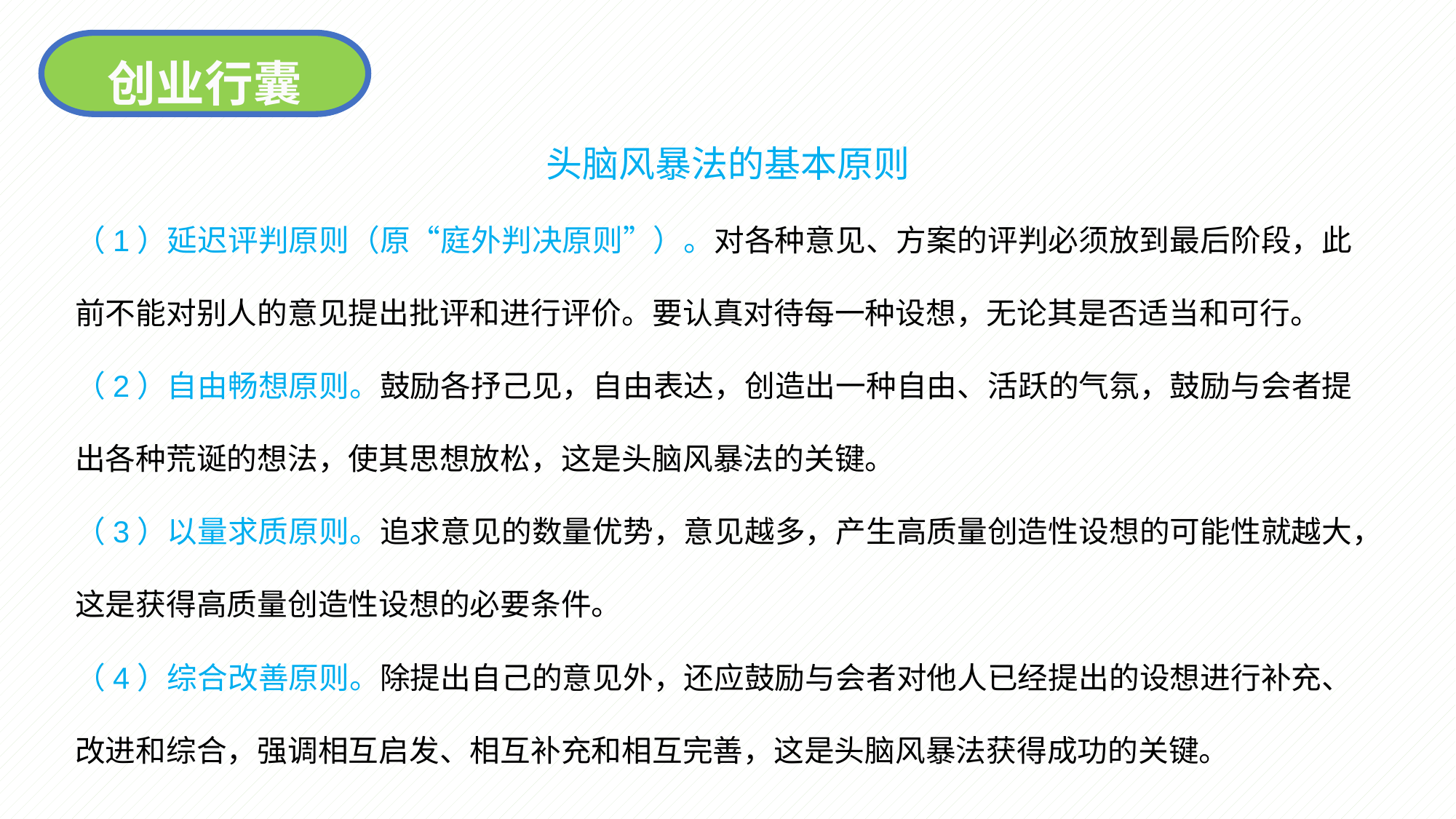

创业行囊

头脑风暴法的基本原则
（1）延迟评判原则（原“庭外判决原则”）。对各种意见、方案的评判必须放到最后阶段，此前不能对别人的意见提出批评和进行评价。要认真对待每一种设想，无论其是否适当和可行。
（2）自由畅想原则。鼓励各抒己见，自由表达，创造出一种自由、活跃的气氛，鼓励与会者提出各种荒诞的想法，使其思想放松，这是头脑风暴法的关键。
（3）以量求质原则。追求意见的数量优势，意见越多，产生高质量创造性设想的可能性就越大，这是获得高质量创造性设想的必要条件。
（4）综合改善原则。除提出自己的意见外，还应鼓励与会者对他人已经提出的设想进行补充、改进和综合，强调相互启发、相互补充和相互完善，这是头脑风暴法获得成功的关键。